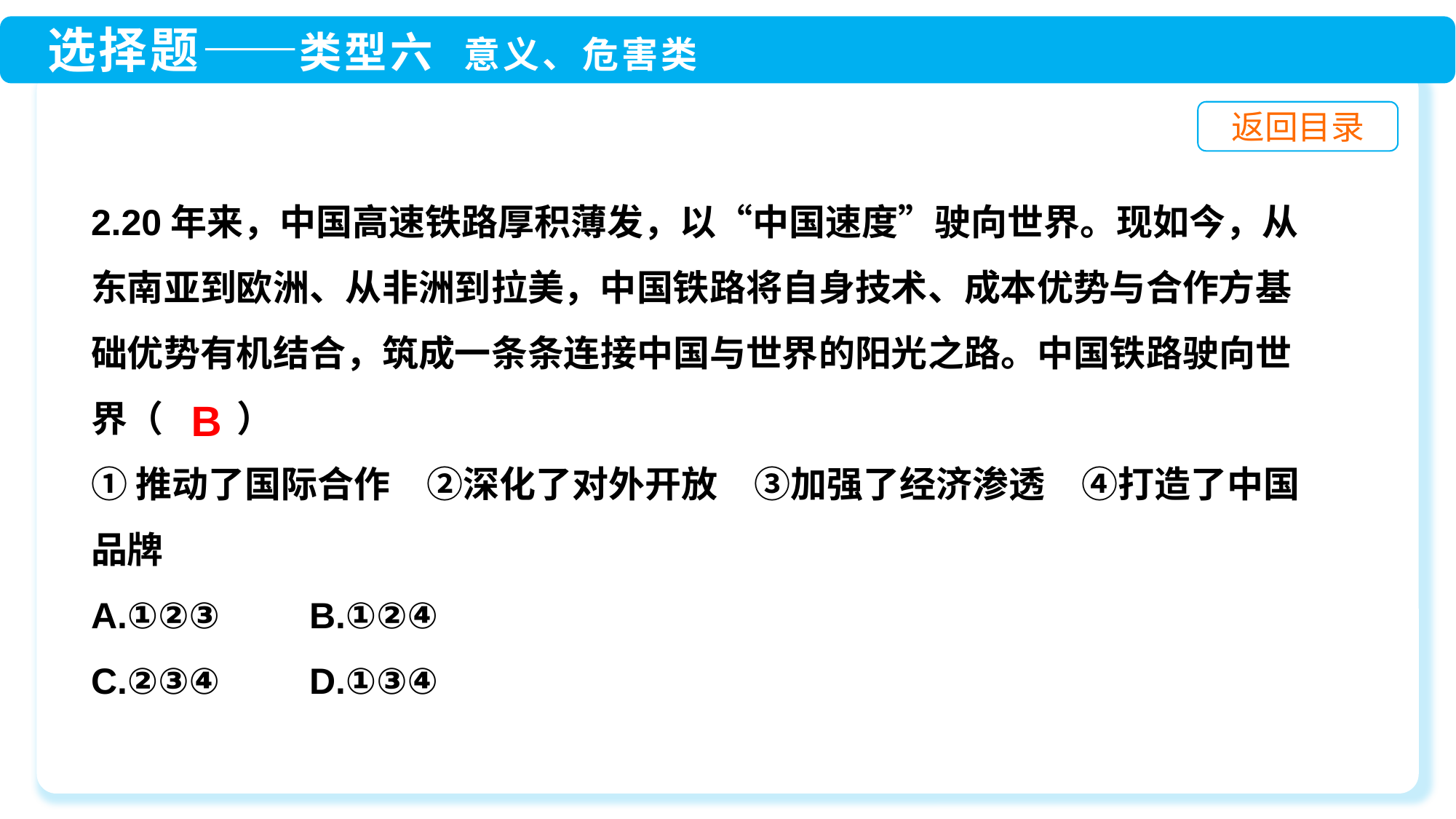

2.20年来，中国高速铁路厚积薄发，以“中国速度”驶向世界。现如今，从东南亚到欧洲、从非洲到拉美，中国铁路将自身技术、成本优势与合作方基础优势有机结合，筑成一条条连接中国与世界的阳光之路。中国铁路驶向世界（　　）
①推动了国际合作　②深化了对外开放　③加强了经济渗透　④打造了中国品牌
A.①②③	B.①②④
C.②③④	D.①③④

B